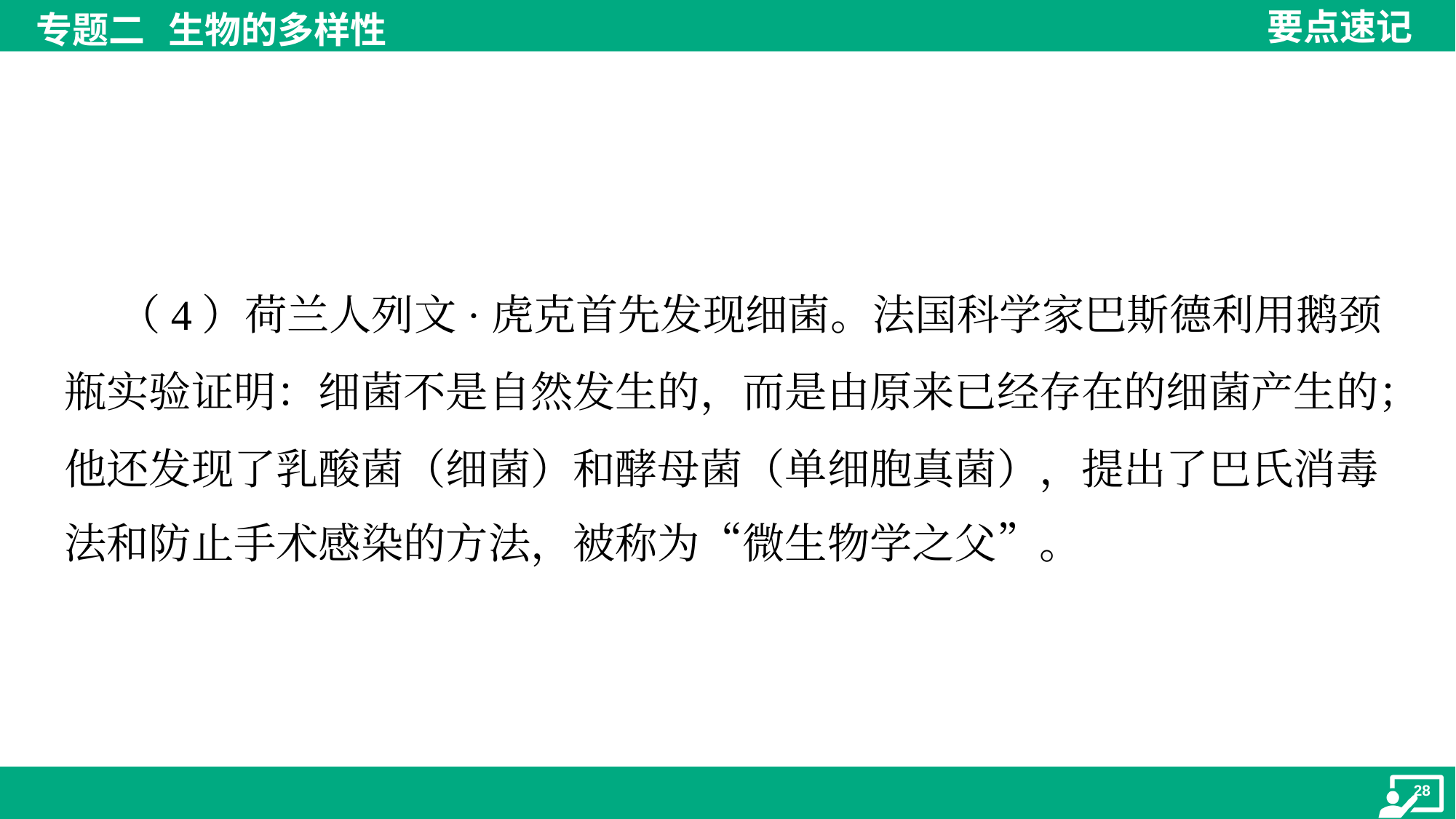

（4）荷兰人列文·虎克首先发现细菌。法国科学家巴斯德利用鹅颈
瓶实验证明：细菌不是自然发生的，而是由原来已经存在的细菌产生的；
他还发现了乳酸菌（细菌）和酵母菌（单细胞真菌），提出了巴氏消毒
法和防止手术感染的方法，被称为“微生物学之父”。